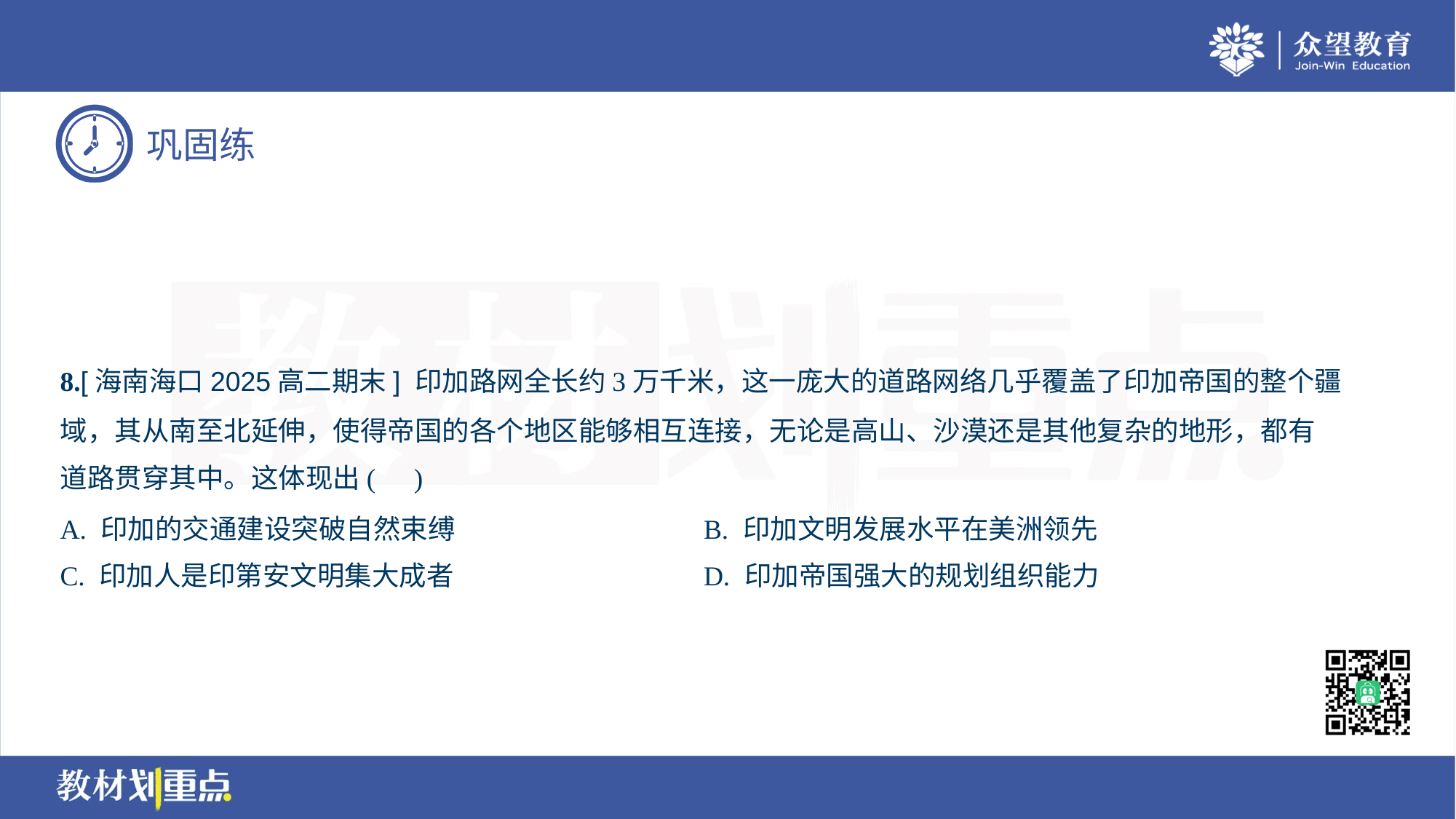

8.[海南海口2025高二期末] 印加路网全长约3万千米，这一庞大的道路网络几乎覆盖了印加帝国的整个疆
域，其从南至北延伸，使得帝国的各个地区能够相互连接，无论是高山、沙漠还是其他复杂的地形，都有
道路贯穿其中。这体现出(     )
A. 印加的交通建设突破自然束缚	B. 印加文明发展水平在美洲领先
C. 印加人是印第安文明集大成者	D. 印加帝国强大的规划组织能力